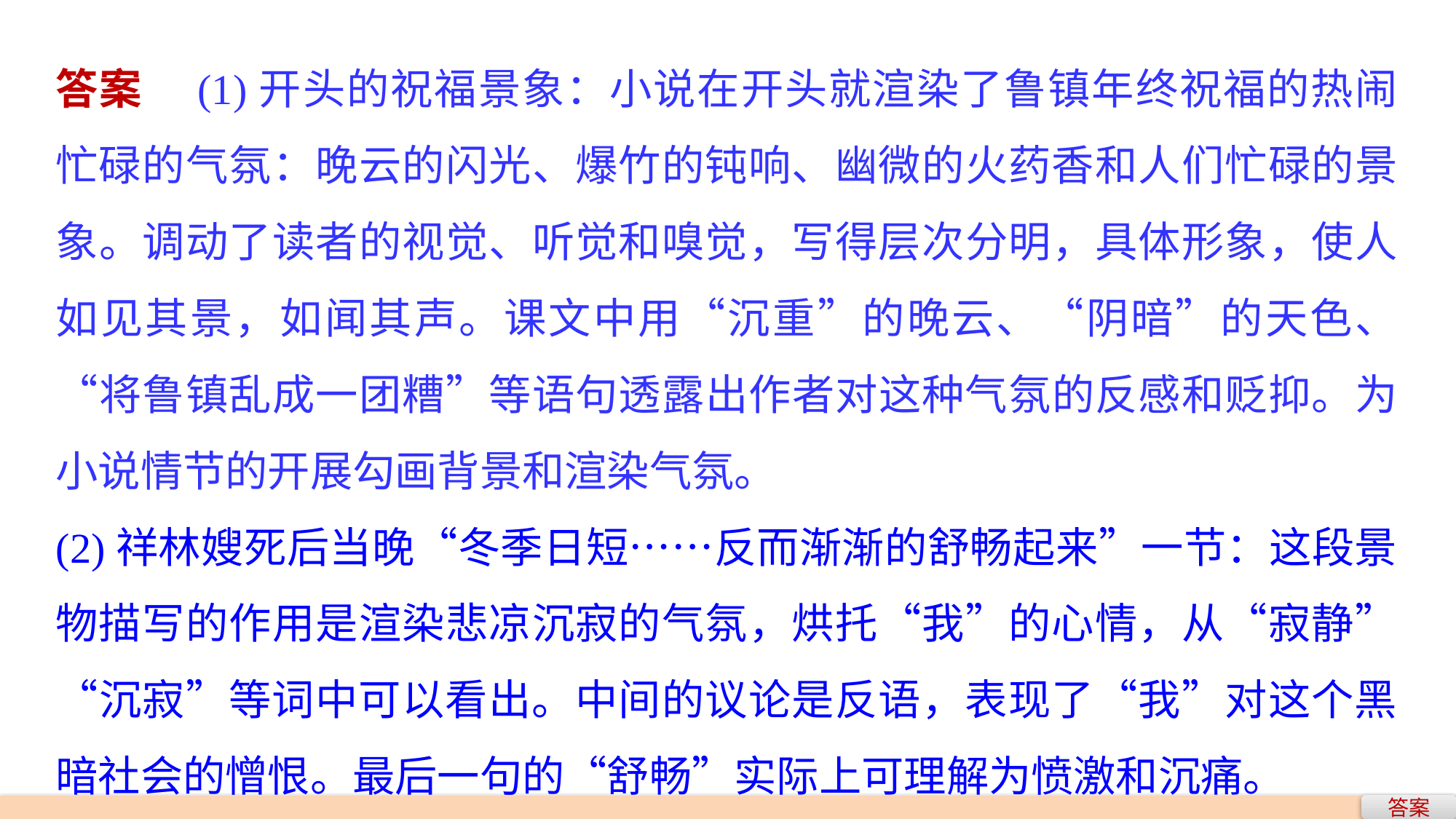

答案　(1)开头的祝福景象：小说在开头就渲染了鲁镇年终祝福的热闹忙碌的气氛：晚云的闪光、爆竹的钝响、幽微的火药香和人们忙碌的景象。调动了读者的视觉、听觉和嗅觉，写得层次分明，具体形象，使人如见其景，如闻其声。课文中用“沉重”的晚云、“阴暗”的天色、“将鲁镇乱成一团糟”等语句透露出作者对这种气氛的反感和贬抑。为小说情节的开展勾画背景和渲染气氛。
(2)祥林嫂死后当晚“冬季日短……反而渐渐的舒畅起来”一节：这段景物描写的作用是渲染悲凉沉寂的气氛，烘托“我”的心情，从“寂静”“沉寂”等词中可以看出。中间的议论是反语，表现了“我”对这个黑暗社会的憎恨。最后一句的“舒畅”实际上可理解为愤激和沉痛。
答案